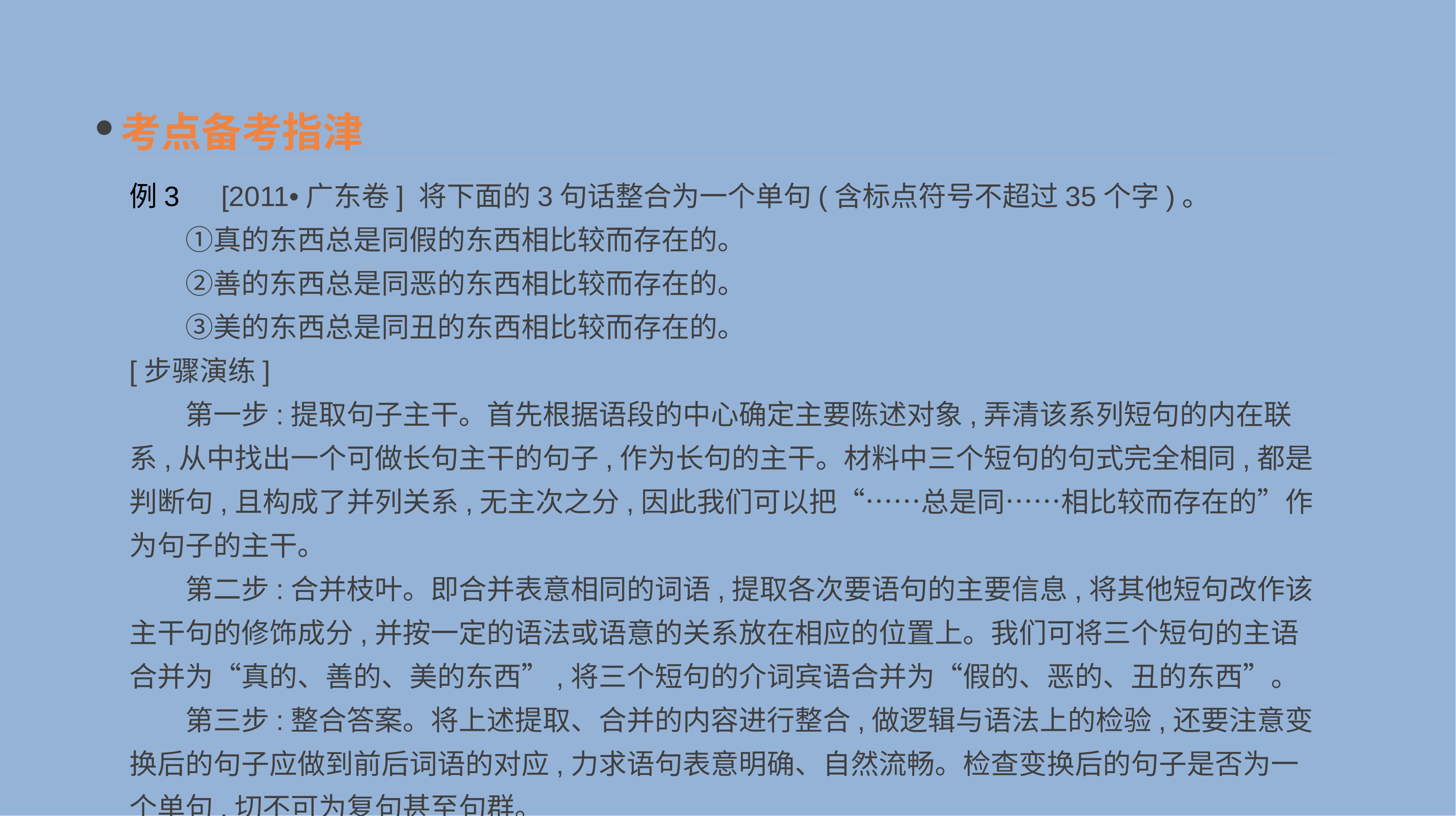

考点备考指津

例3　[2011•广东卷] 将下面的3句话整合为一个单句(含标点符号不超过35个字)。
　　①真的东西总是同假的东西相比较而存在的。
　　②善的东西总是同恶的东西相比较而存在的。
　　③美的东西总是同丑的东西相比较而存在的。
[步骤演练]
　　第一步:提取句子主干。首先根据语段的中心确定主要陈述对象,弄清该系列短句的内在联系,从中找出一个可做长句主干的句子,作为长句的主干。材料中三个短句的句式完全相同,都是判断句,且构成了并列关系,无主次之分,因此我们可以把“……总是同……相比较而存在的”作为句子的主干。
　　第二步:合并枝叶。即合并表意相同的词语,提取各次要语句的主要信息,将其他短句改作该主干句的修饰成分,并按一定的语法或语意的关系放在相应的位置上。我们可将三个短句的主语合并为“真的、善的、美的东西”,将三个短句的介词宾语合并为“假的、恶的、丑的东西”。
　　第三步:整合答案。将上述提取、合并的内容进行整合,做逻辑与语法上的检验,还要注意变换后的句子应做到前后词语的对应,力求语句表意明确、自然流畅。检查变换后的句子是否为一个单句,切不可为复句甚至句群。